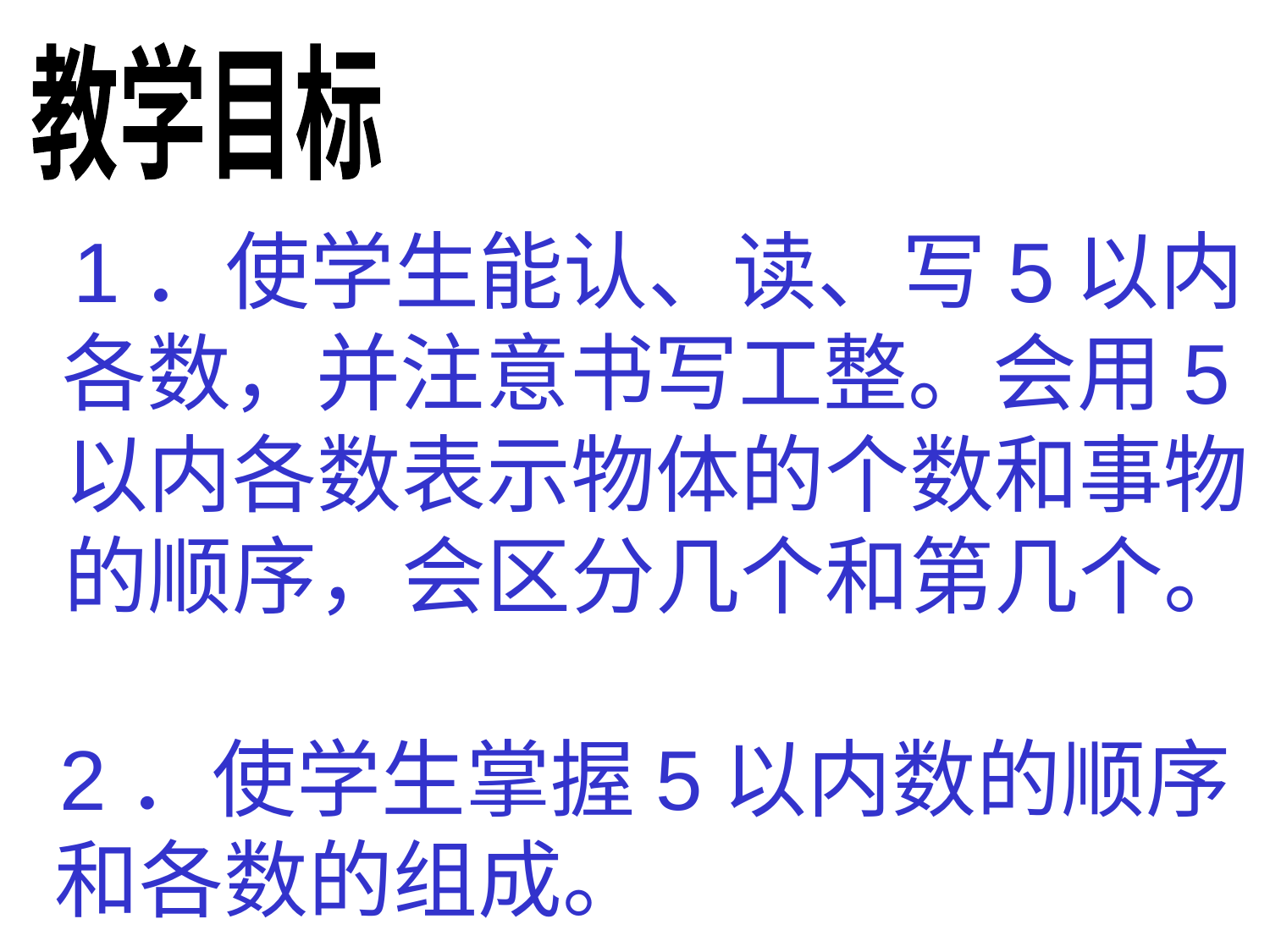

教学目标
1．使学生能认、读、写5以内各数，并注意书写工整。会用5以内各数表示物体的个数和事物的顺序，会区分几个和第几个。

2．使学生掌握5以内数的顺序和各数的组成。